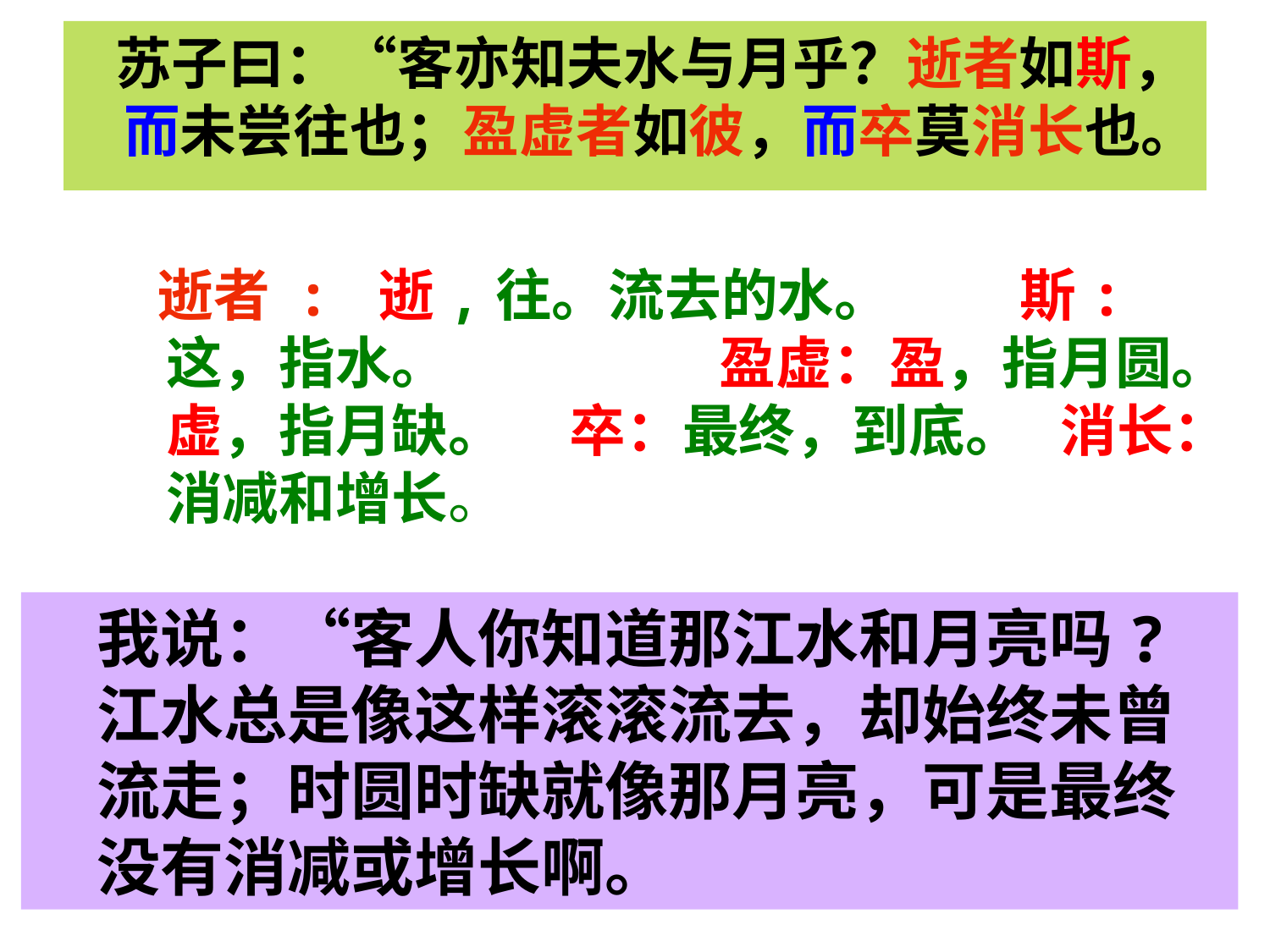

苏子曰：“客亦知夫水与月乎？逝者如斯，而未尝往也；盈虚者如彼，而卒莫消长也。
  逝者 : 逝,往。流去的水。          斯: 这，指水。                     盈虚：盈，指月圆。虚，指月缺。     卒：最终，到底。   消长：消减和增长。
我说：“客人你知道那江水和月亮吗?江水总是像这样滚滚流去，却始终未曾流走；时圆时缺就像那月亮，可是最终没有消减或增长啊。